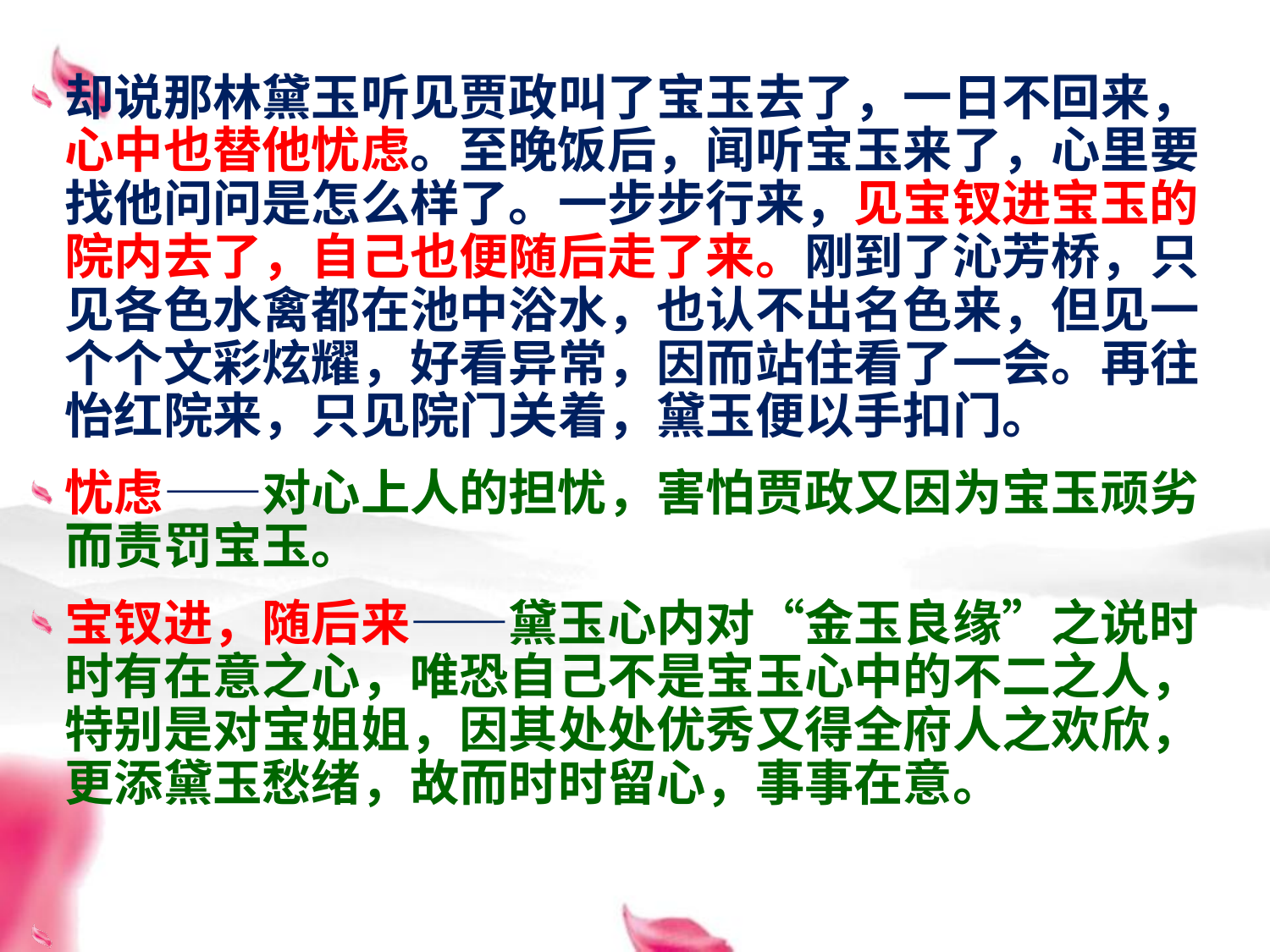

却说那林黛玉听见贾政叫了宝玉去了，一日不回来，心中也替他忧虑。至晚饭后，闻听宝玉来了，心里要找他问问是怎么样了。一步步行来，见宝钗进宝玉的院内去了，自己也便随后走了来。刚到了沁芳桥，只见各色水禽都在池中浴水，也认不出名色来，但见一个个文彩炫耀，好看异常，因而站住看了一会。再往怡红院来，只见院门关着，黛玉便以手扣门。
忧虑——对心上人的担忧，害怕贾政又因为宝玉顽劣而责罚宝玉。
宝钗进，随后来——黛玉心内对“金玉良缘”之说时时有在意之心，唯恐自己不是宝玉心中的不二之人，特别是对宝姐姐，因其处处优秀又得全府人之欢欣，更添黛玉愁绪，故而时时留心，事事在意。